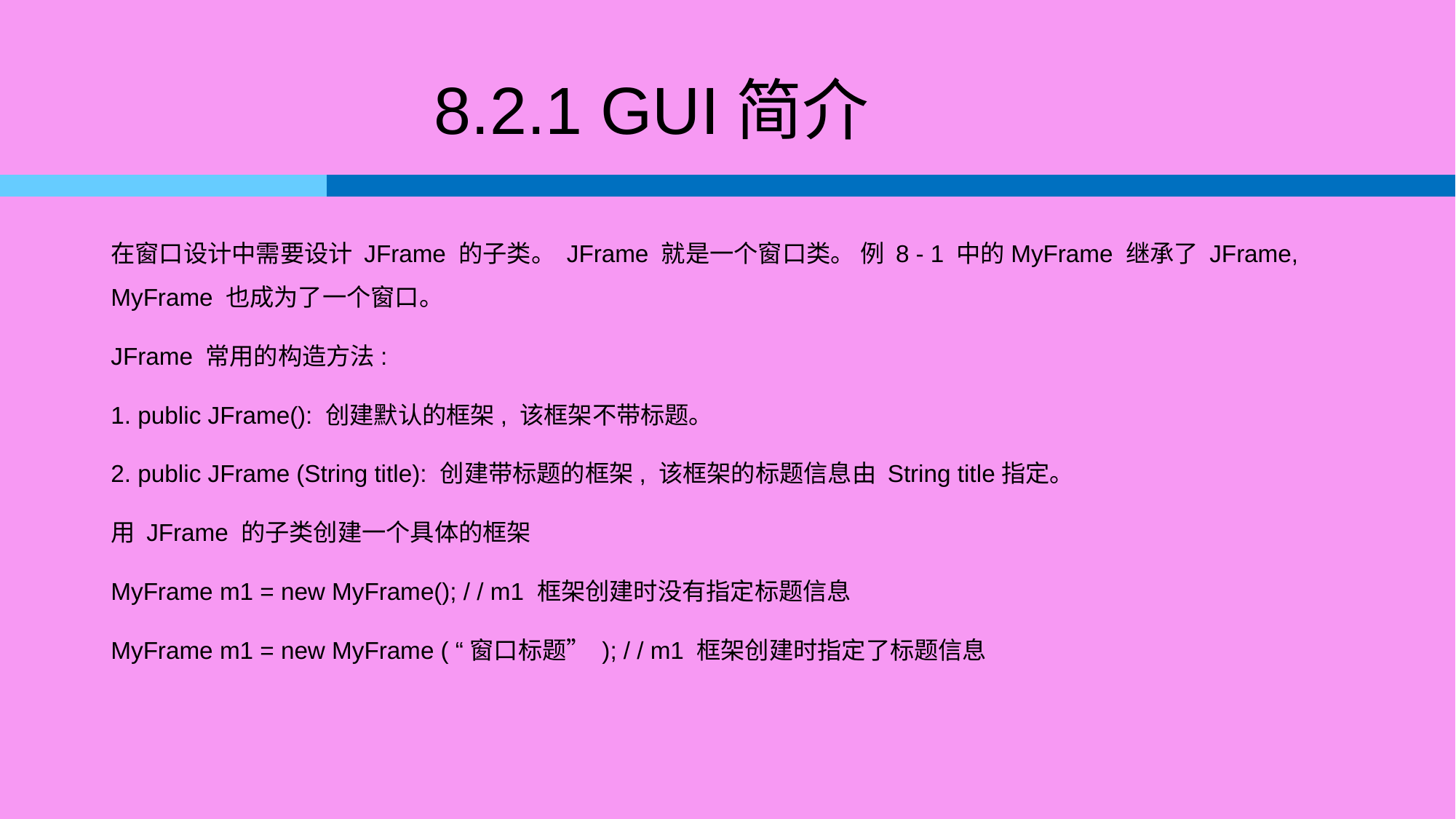

# 8.2.1 GUI简介
在窗口设计中需要设计 JFrame 的子类。 JFrame 就是一个窗口类。 例 8 - 1 中的MyFrame 继承了 JFrame, MyFrame 也成为了一个窗口。
JFrame 常用的构造方法:
1. public JFrame(): 创建默认的框架, 该框架不带标题。
2. public JFrame (String title): 创建带标题的框架, 该框架的标题信息由 String title指定。
用 JFrame 的子类创建一个具体的框架
MyFrame m1 = new MyFrame(); / / m1 框架创建时没有指定标题信息
MyFrame m1 = new MyFrame ( “窗口标题” ); / / m1 框架创建时指定了标题信息